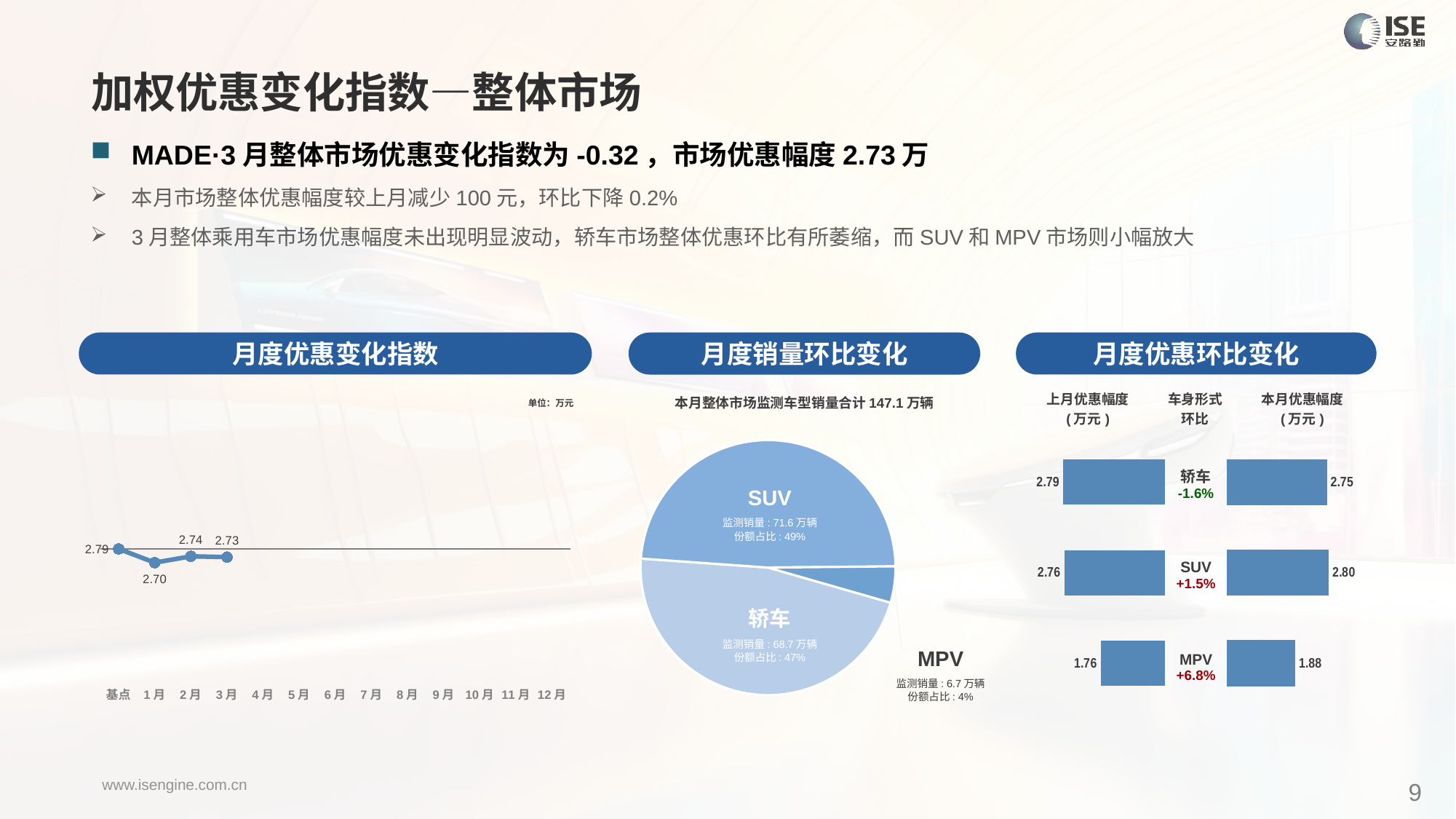

加权优惠变化指数—整体市场
MADE·3月整体市场优惠变化指数为-0.32，市场优惠幅度2.73万
本月市场整体优惠幅度较上月减少100元，环比下降0.2%
3月整体乘用车市场优惠幅度未出现明显波动，轿车市场整体优惠环比有所萎缩，而SUV和MPV市场则小幅放大
月度优惠变化指数

月度优惠环比变化

月度销量环比变化

### Chart

| Category | Y2024 |
|---|---|
| 基点 | 0.0 |
| 1月 | -0.5377555543318082 |
| 2月 | -0.2897483590059694 |
| 3月 | -0.32 |
| 4月 | None |
| 5月 | None |
| 6月 | None |
| 7月 | None |
| 8月 | None |
| 9月 | None |
| 10月 | None |
| 11月 | None |
| 12月 | None |
本月整体市场监测车型销量合计147.1万辆
| 上月优惠幅度 (万元) | 车身形式 环比 | 本月优惠幅度 (万元) |
| --- | --- | --- |
单位：万元

### Chart

| Category | 车身市场 |
|---|---|
| 轿车 | 686804.0 |
| SUV | 716796.0 |
| MPV | 67602.0 |
| 轿车 -1.6% |
| --- |
| SUV +1.5% |
| MPV +6.8% |

### Chart

| Category | 成交均价 |
|---|---|
| 轿车 | 2.79 |
| SUV | 2.76 |
| MPV | 1.76 |

### Chart

| Category | 成交均价 |
|---|---|
| 轿车 | 2.75 |
| SUV | 2.8 |
| MPV | 1.88 |
SUV
监测销量: 71.6万辆
份额占比: 49%
轿车
监测销量: 68.7万辆
份额占比: 47%
MPV
监测销量: 6.7万辆
份额占比: 4%
9